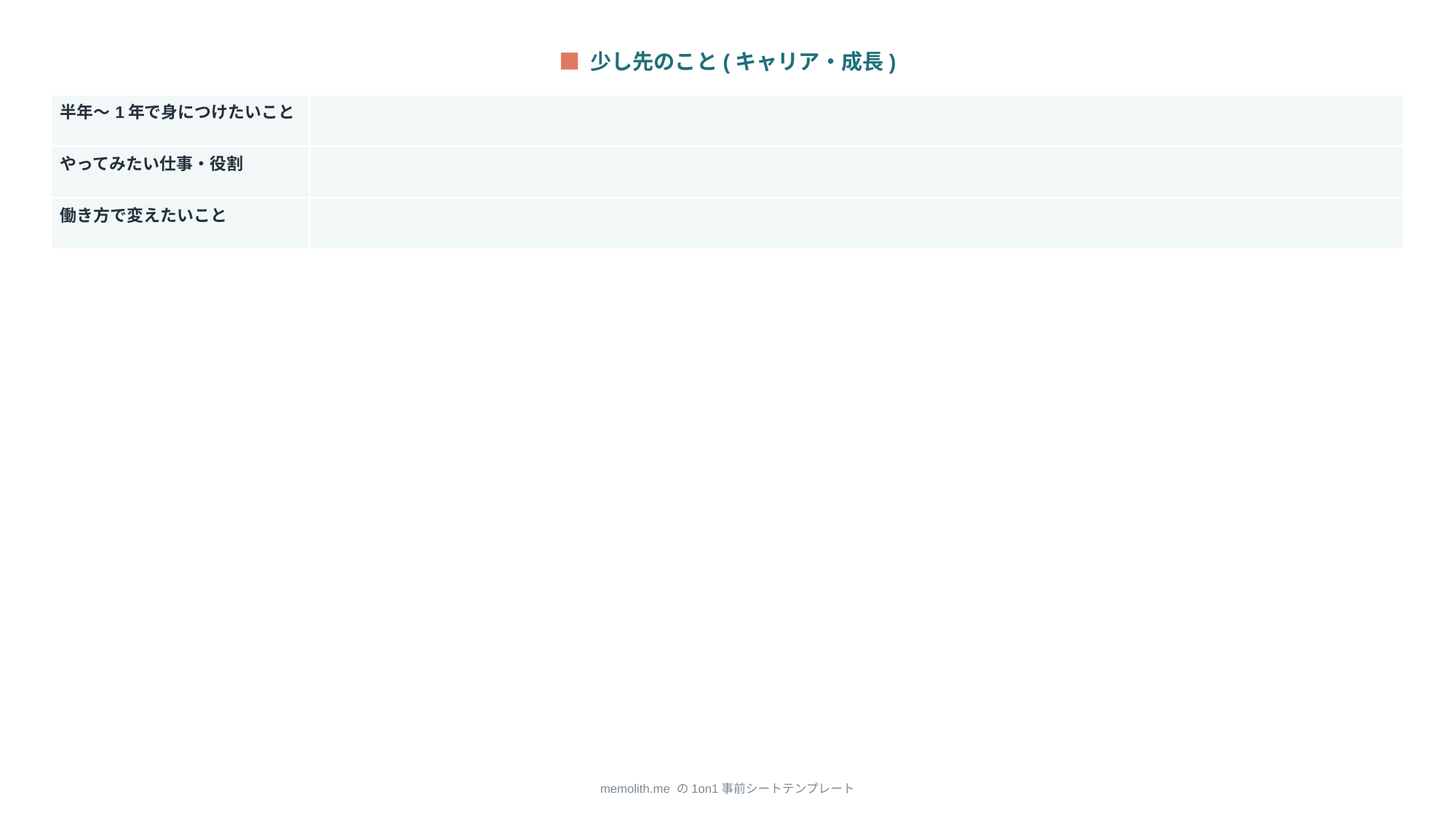

■ 少し先のこと(キャリア・成長)
| 半年〜1年で身につけたいこと |  |
| --- | --- |
| やってみたい仕事・役割 |  |
| 働き方で変えたいこと |  |
memolith.me の1on1事前シートテンプレート